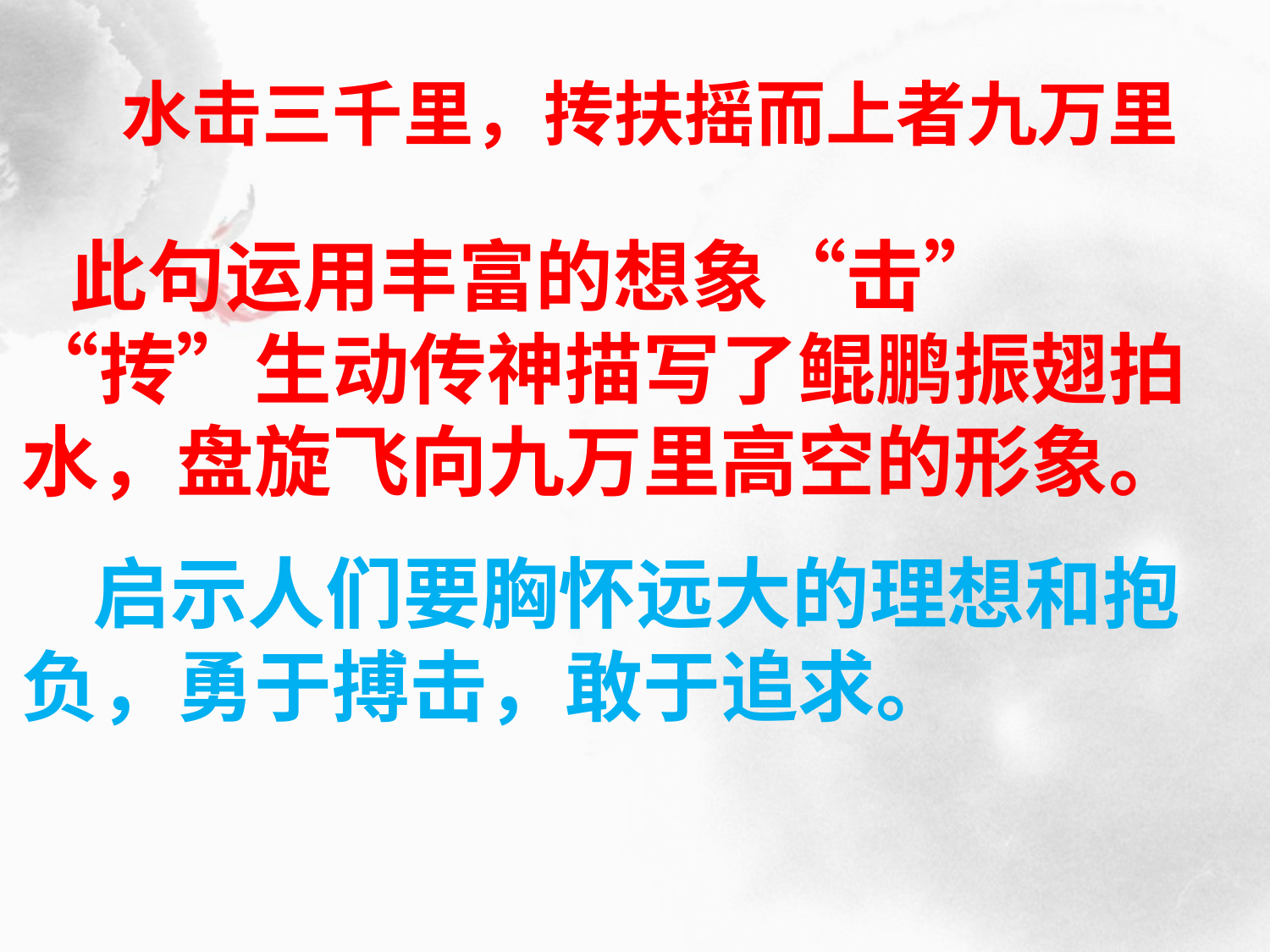

水击三千里，抟扶摇而上者九万里
    此句运用丰富的想象“击”“抟”生动传神描写了鲲鹏振翅拍水，盘旋飞向九万里高空的形象。
   启示人们要胸怀远大的理想和抱负，勇于搏击，敢于追求。